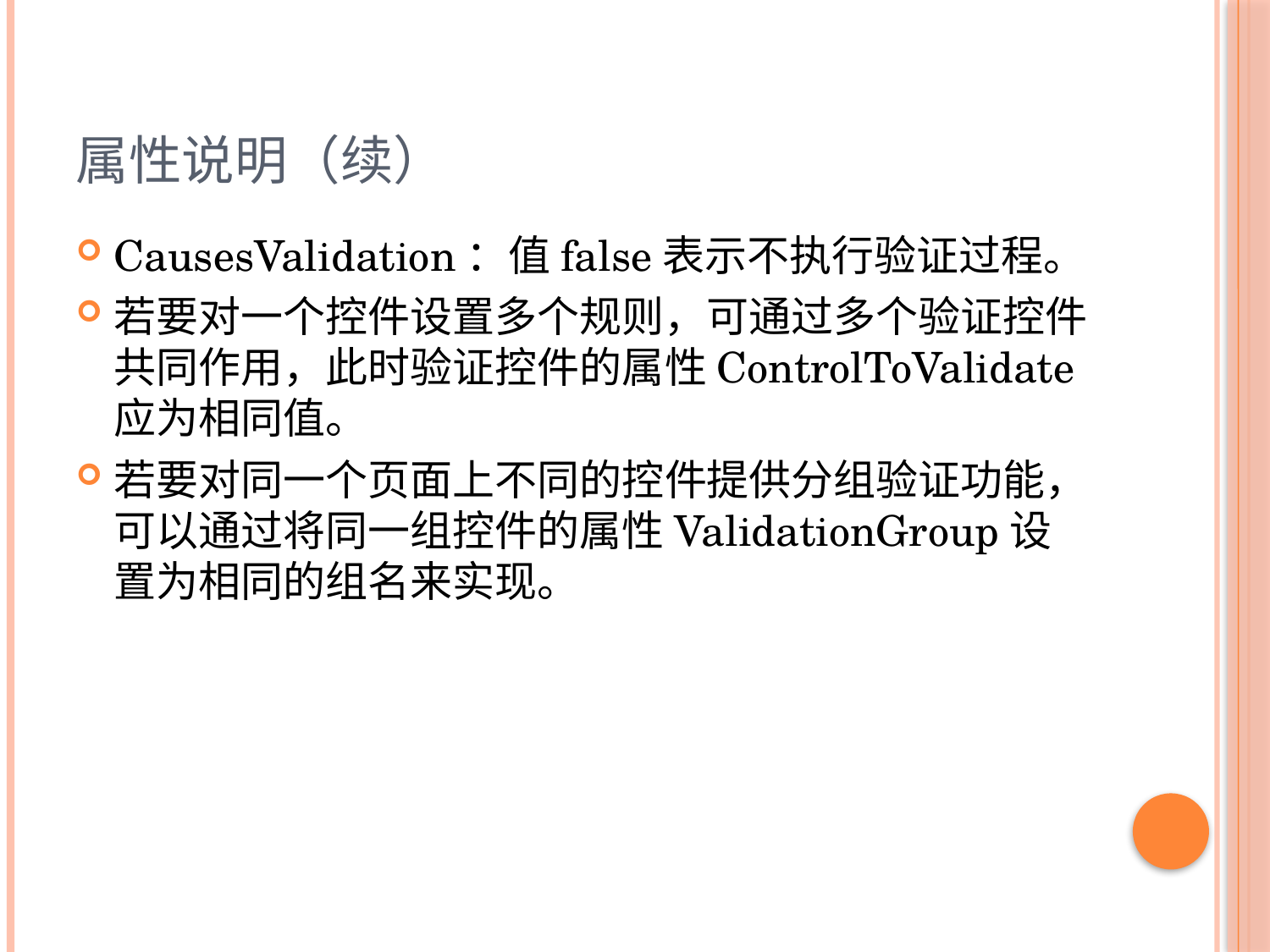

# 属性说明（续）
CausesValidation：值false表示不执行验证过程。
若要对一个控件设置多个规则，可通过多个验证控件共同作用，此时验证控件的属性ControlToValidate应为相同值。
若要对同一个页面上不同的控件提供分组验证功能，可以通过将同一组控件的属性ValidationGroup设置为相同的组名来实现。
83